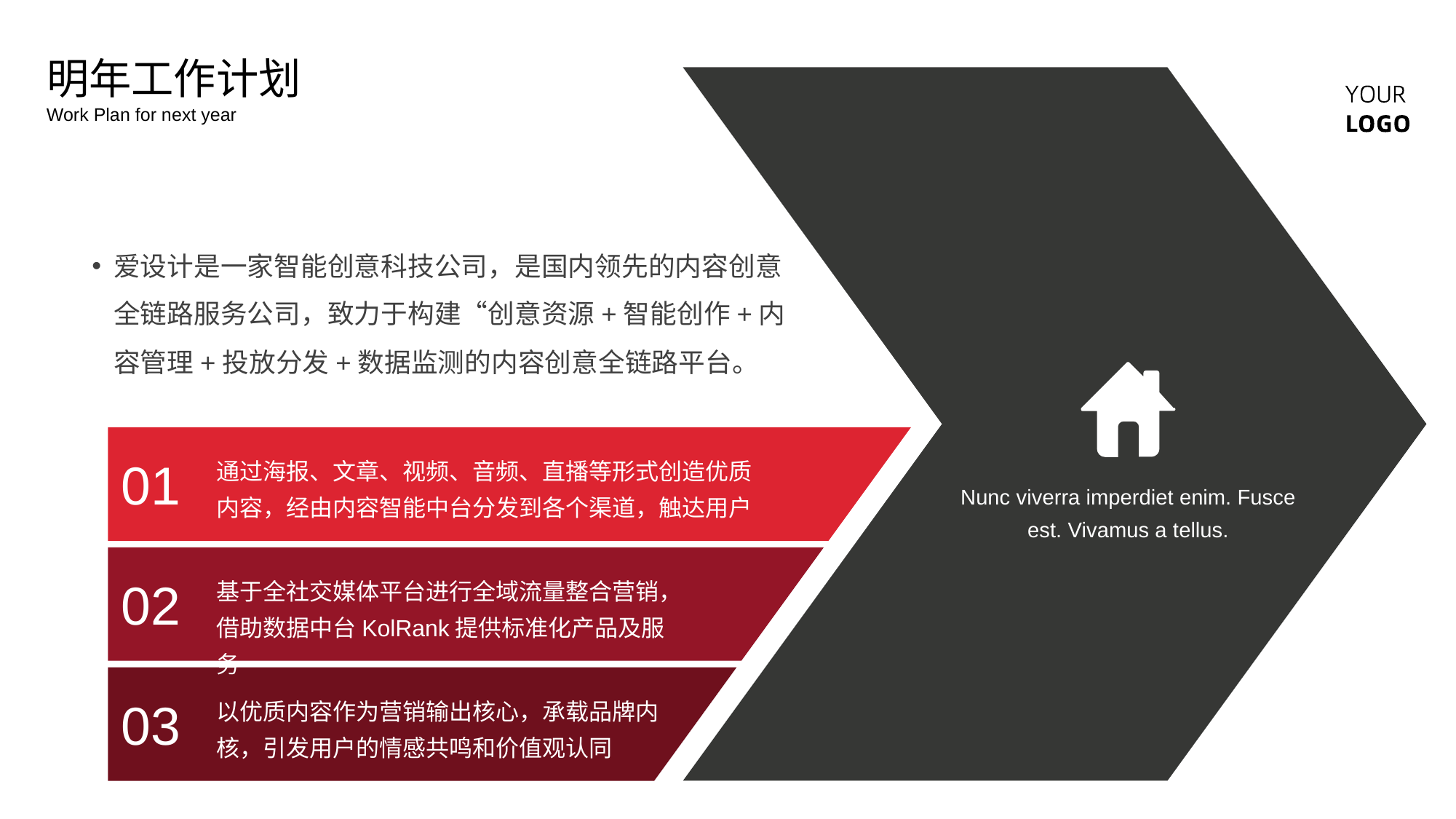

明年工作计划

Work Plan for next year
爱设计是一家智能创意科技公司，是国内领先的内容创意全链路服务公司，致力于构建“创意资源+智能创作+内容管理+投放分发+数据监测的内容创意全链路平台。

通过海报、文章、视频、音频、直播等形式创造优质内容，经由内容智能中台分发到各个渠道，触达用户
01
Nunc viverra imperdiet enim. Fusce est. Vivamus a tellus.

基于全社交媒体平台进行全域流量整合营销，借助数据中台KolRank提供标准化产品及服务
02

以优质内容作为营销输出核心，承载品牌内核，引发用户的情感共鸣和价值观认同
03